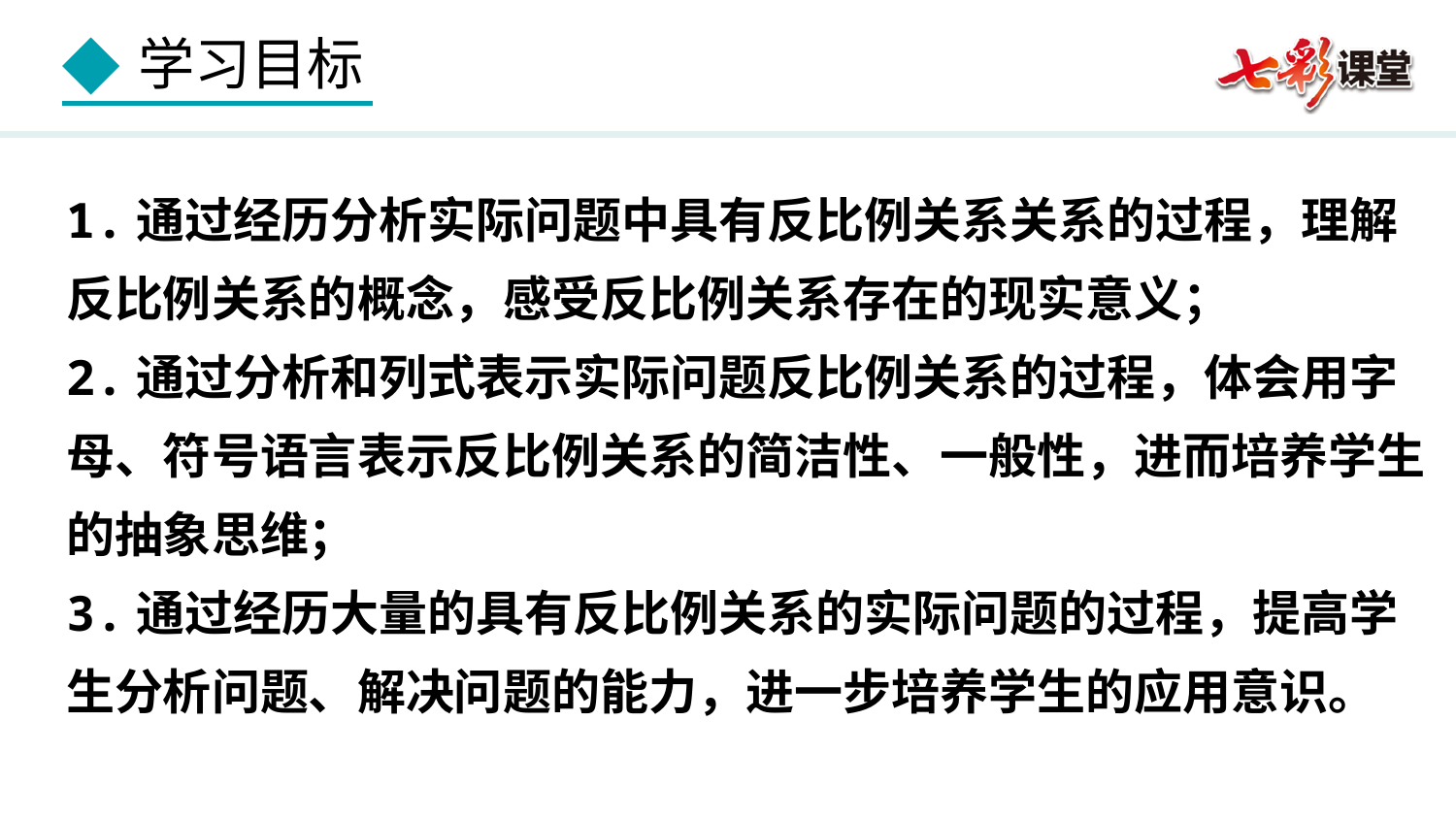

1.通过经历分析实际问题中具有反比例关系关系的过程，理解反比例关系的概念，感受反比例关系存在的现实意义；
2.通过分析和列式表示实际问题反比例关系的过程，体会用字母、符号语言表示反比例关系的简洁性、一般性，进而培养学生的抽象思维；
3.通过经历大量的具有反比例关系的实际问题的过程，提高学生分析问题、解决问题的能力，进一步培养学生的应用意识。